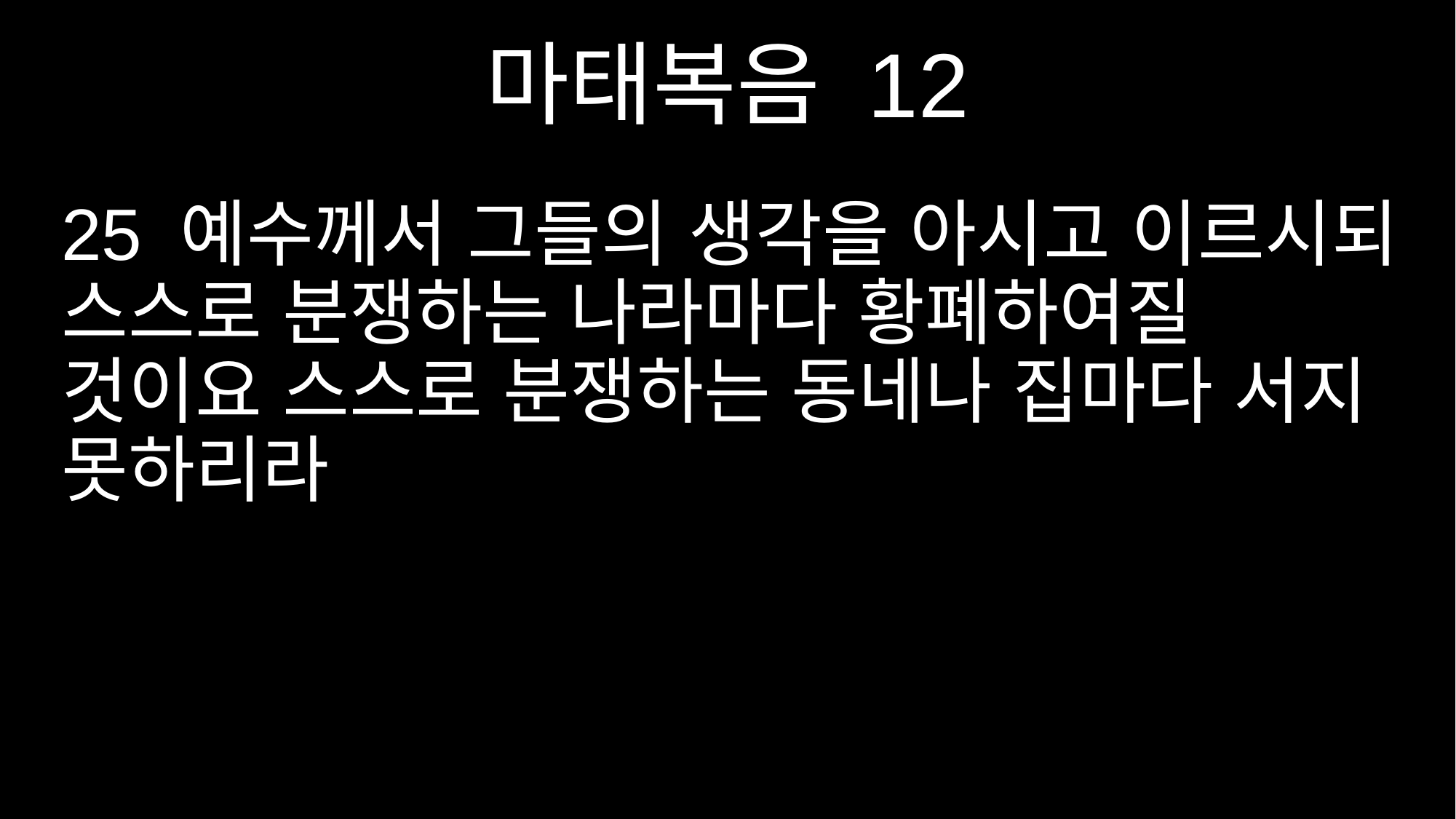

마태복음 12
25 예수께서 그들의 생각을 아시고 이르시되 스스로 분쟁하는 나라마다 황폐하여질 것이요 스스로 분쟁하는 동네나 집마다 서지 못하리라